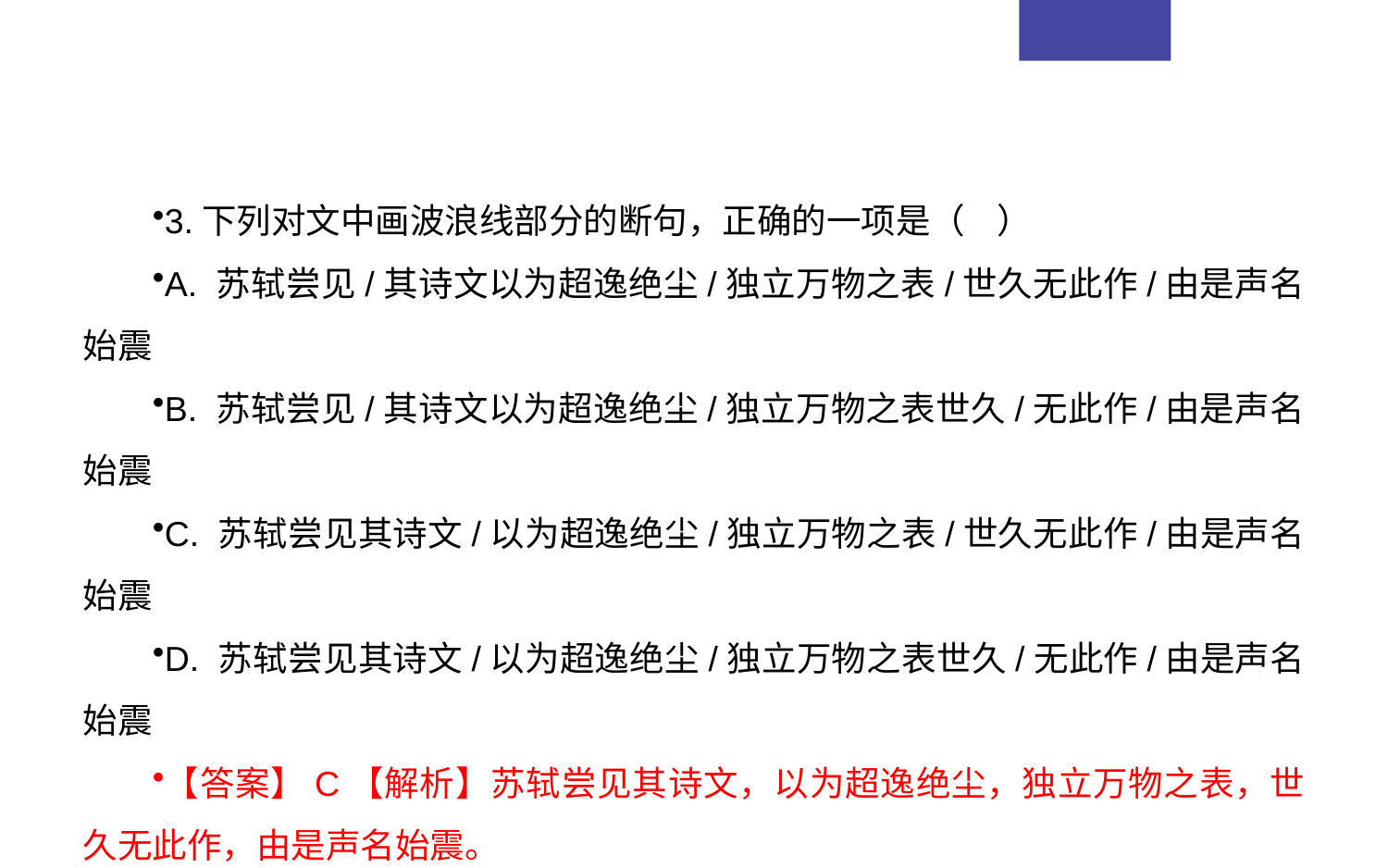

3.下列对文中画波浪线部分的断句，正确的一项是（    ）
A. 苏轼尝见/其诗文以为超逸绝尘/独立万物之表/世久无此作/由是声名始震
B. 苏轼尝见/其诗文以为超逸绝尘/独立万物之表世久/无此作/由是声名始震
C. 苏轼尝见其诗文/以为超逸绝尘/独立万物之表/世久无此作/由是声名始震
D. 苏轼尝见其诗文/以为超逸绝尘/独立万物之表世久/无此作/由是声名始震
【答案】C【解析】苏轼尝见其诗文，以为超逸绝尘，独立万物之表，世久无此作，由是声名始震。